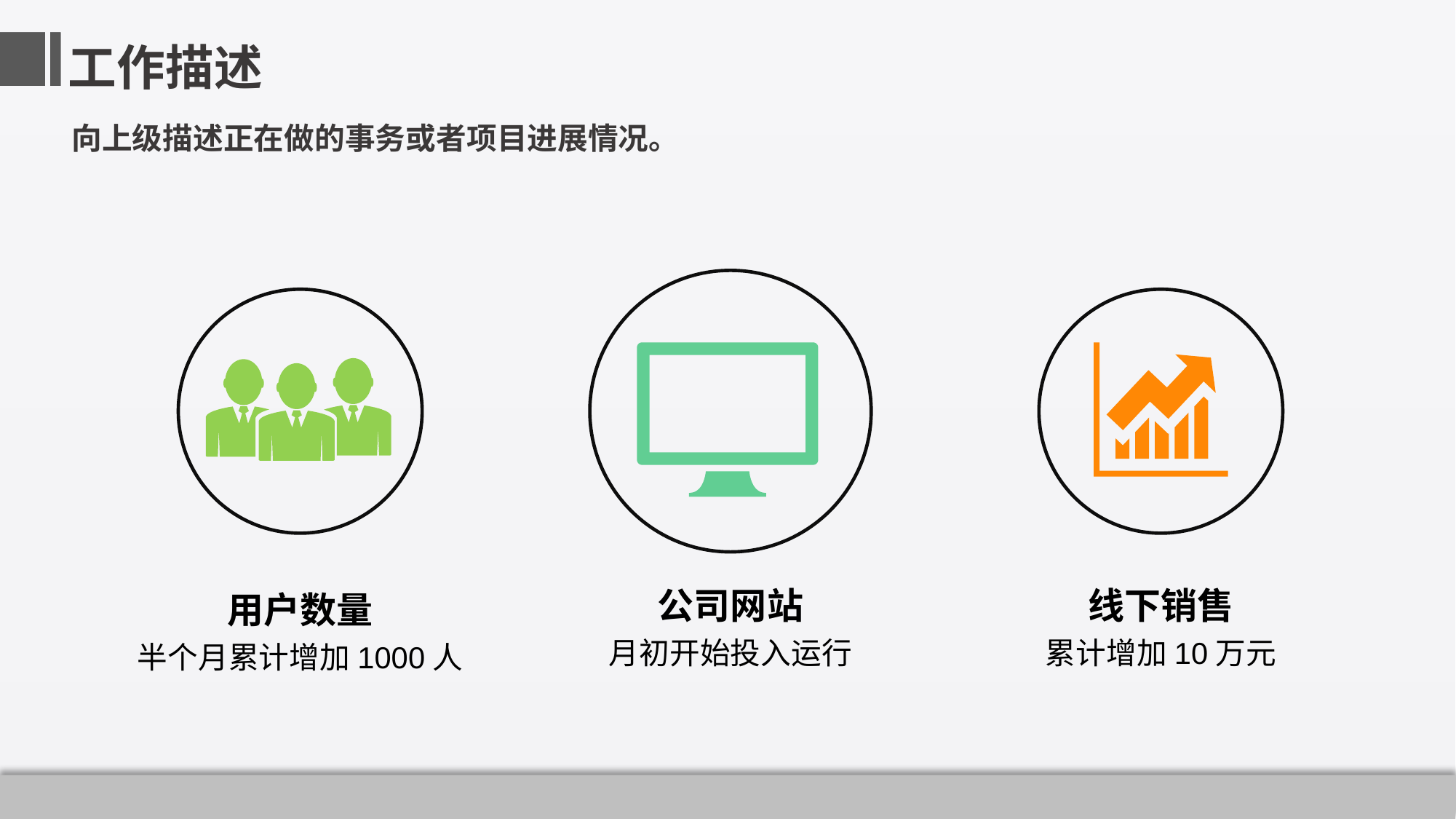

工作描述

向上级描述正在做的事务或者项目进展情况。

公司网站
月初开始投入运行

用户数量
半个月累计增加1000人

线下销售
累计增加10万元